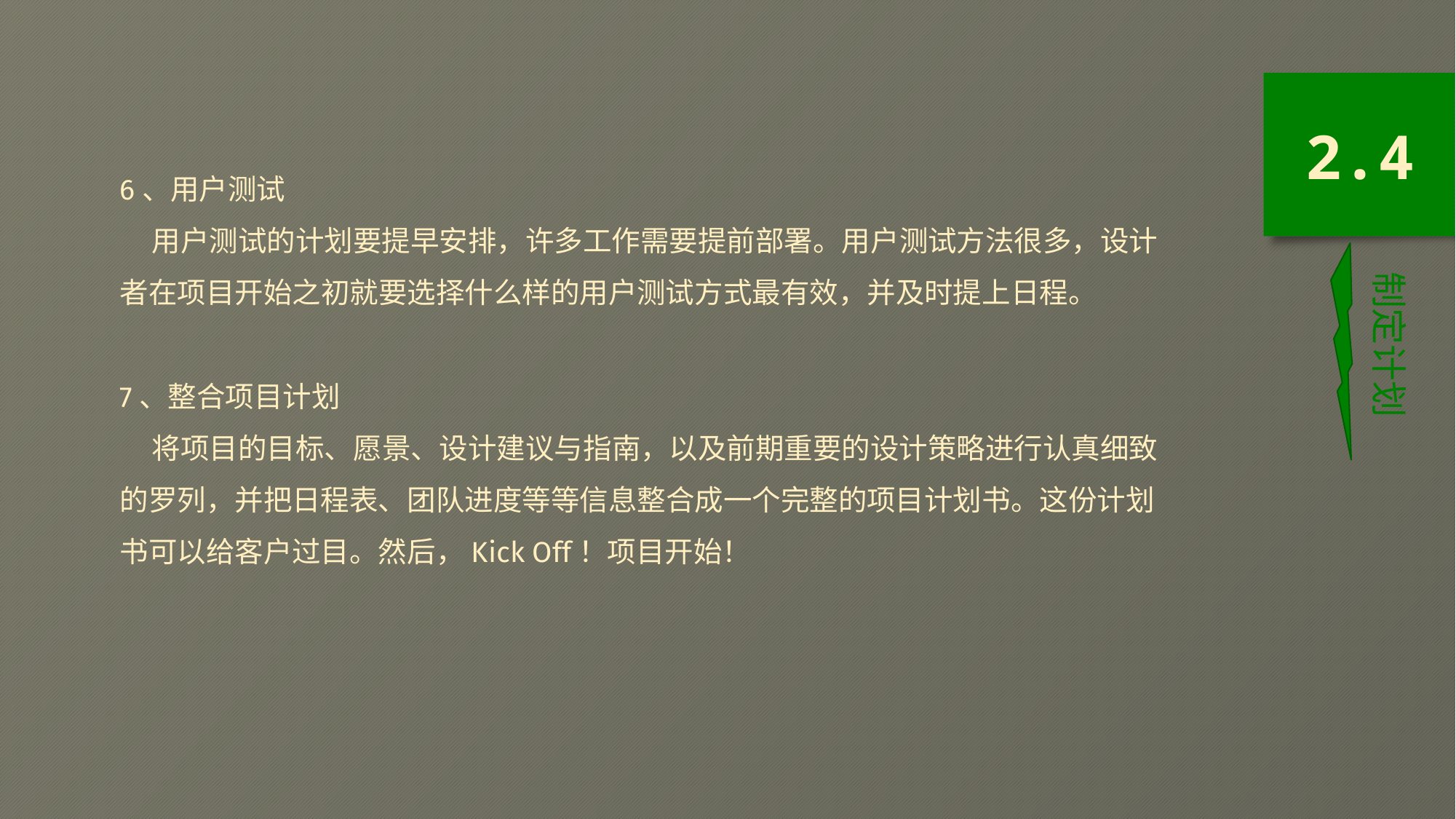

6、用户测试
    用户测试的计划要提早安排，许多工作需要提前部署。用户测试方法很多，设计者在项目开始之初就要选择什么样的用户测试方式最有效，并及时提上日程。

7、整合项目计划
    将项目的目标、愿景、设计建议与指南，以及前期重要的设计策略进行认真细致的罗列，并把日程表、团队进度等等信息整合成一个完整的项目计划书。这份计划书可以给客户过目。然后，Kick Off！项目开始！
2.4

制定计划